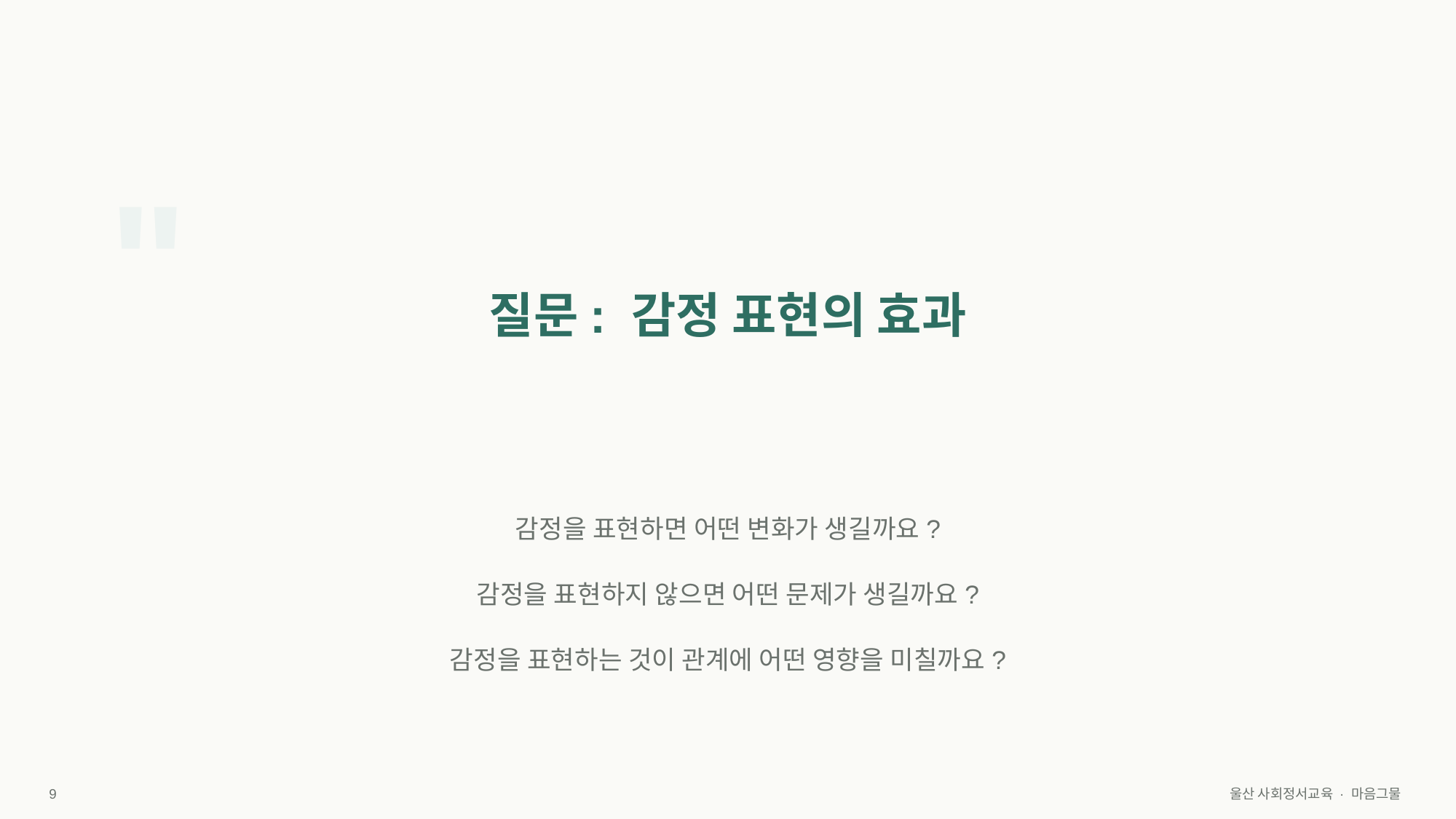

"
질문: 감정 표현의 효과
감정을 표현하면 어떤 변화가 생길까요?
감정을 표현하지 않으면 어떤 문제가 생길까요?
감정을 표현하는 것이 관계에 어떤 영향을 미칠까요?
9
울산 사회정서교육 · 마음그물